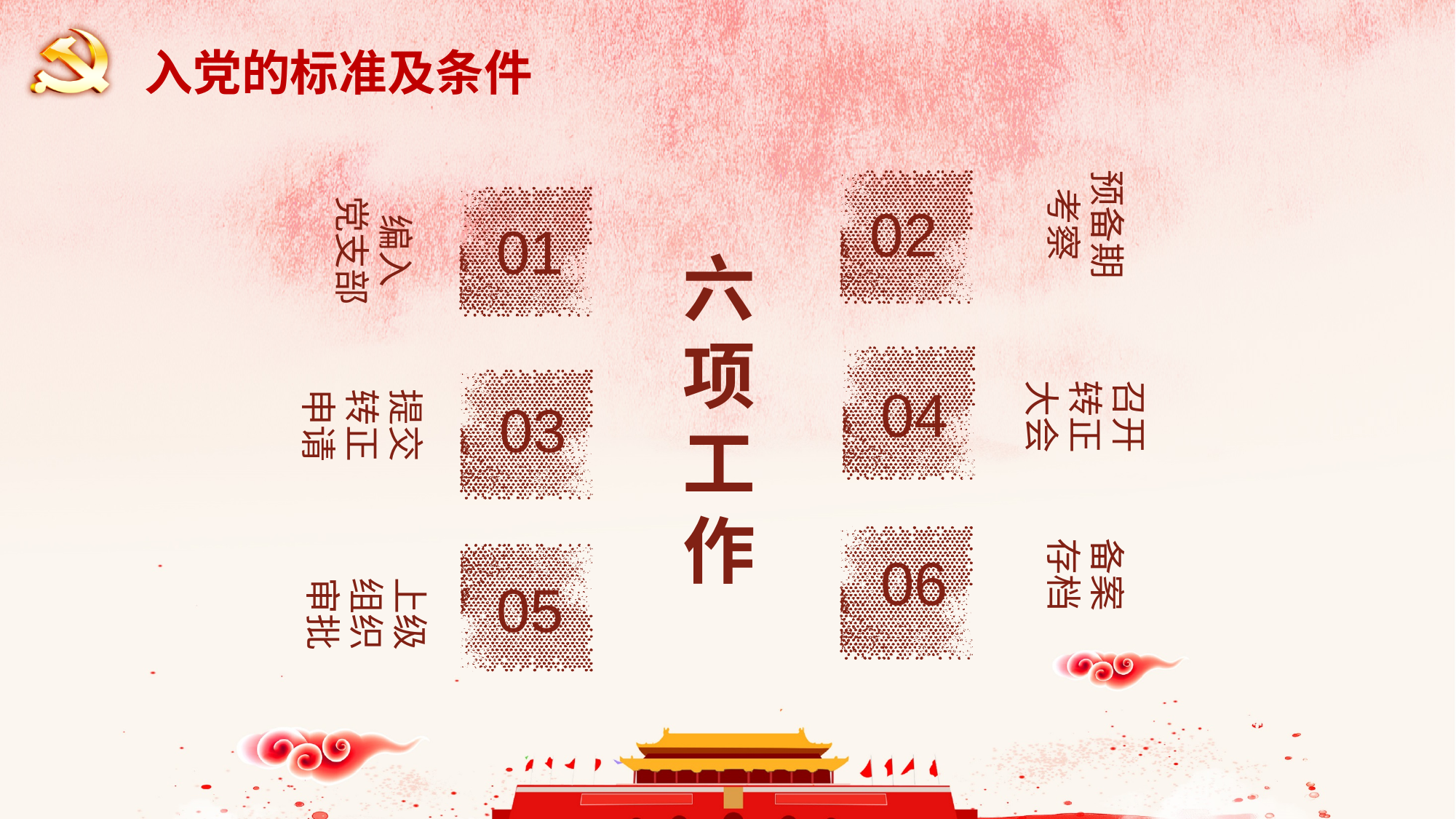

入党的标准及条件
预备期
考察
编入
党支部

02
01
六
项
工
作
召开
转正
大会

提交
转正
申请

04
03
备案
存档

06

上级
组织
审批
05